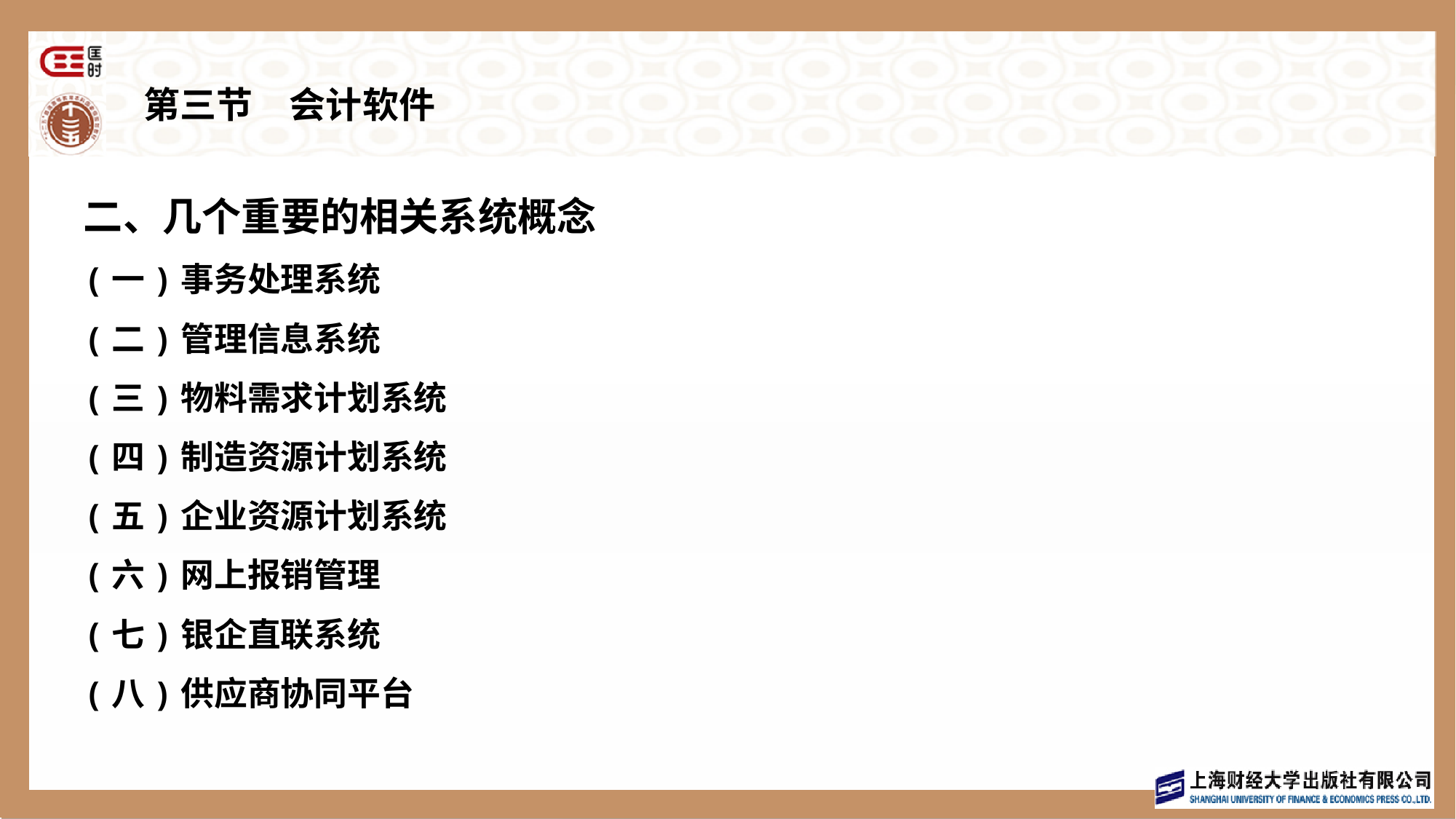

# 第三节　会计软件
二、几个重要的相关系统概念
(一)事务处理系统
(二)管理信息系统
(三)物料需求计划系统
(四)制造资源计划系统
(五)企业资源计划系统
(六)网上报销管理
(七)银企直联系统
(八)供应商协同平台